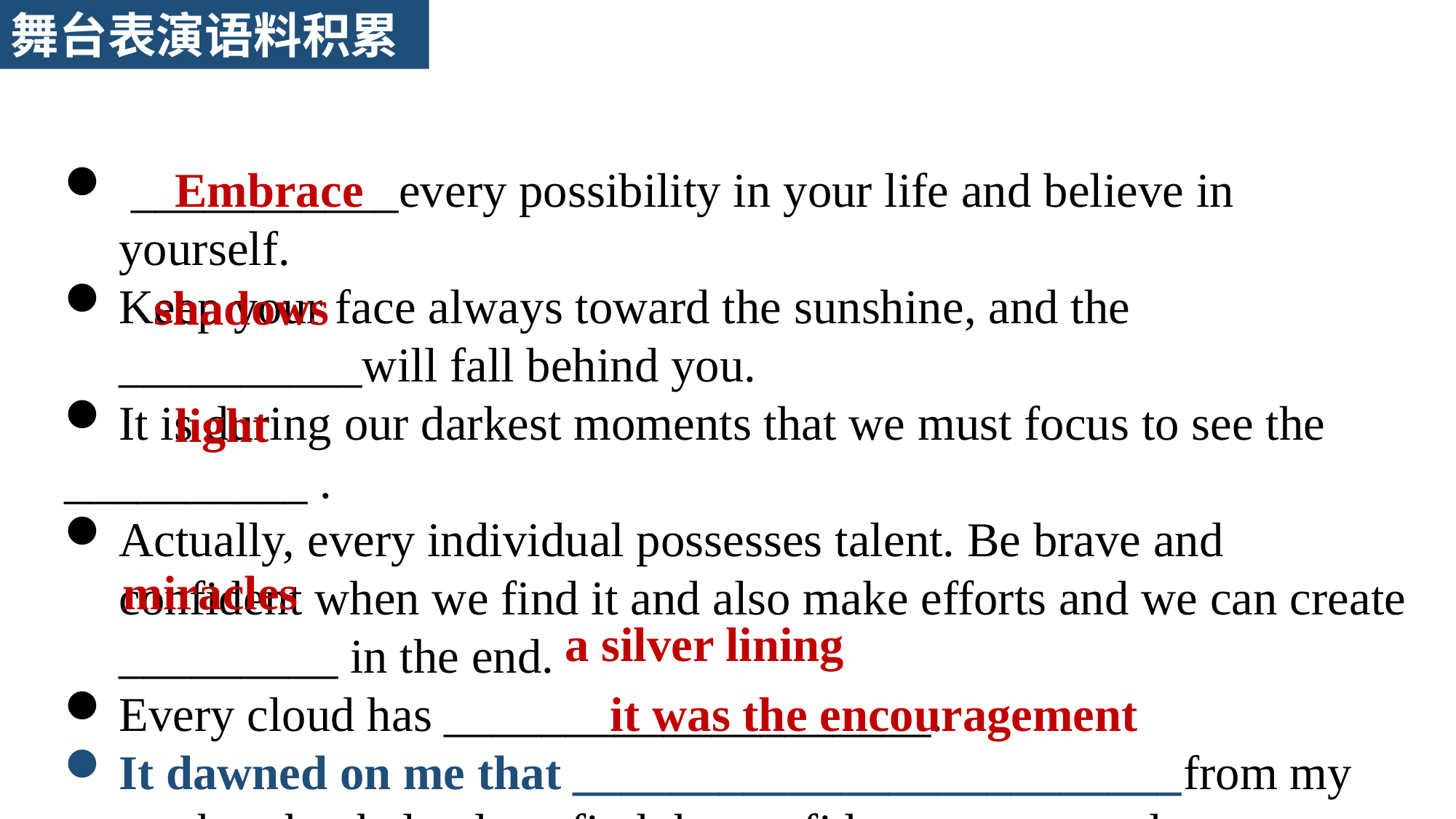

舞台表演语料积累
 ___________every possibility in your life and believe in yourself.
Keep your face always toward the sunshine, and the __________will fall behind you.
It is during our darkest moments that we must focus to see the
__________ .
Actually, every individual possesses talent. Be brave and confident when we find it and also make efforts and we can create _________ in the end.
Every cloud has ____________________.
It dawned on me that _________________________from my teacher that helped me find the confidence to succeed.
Embrace
shadows
light
miracles
a silver lining
it was the encouragement